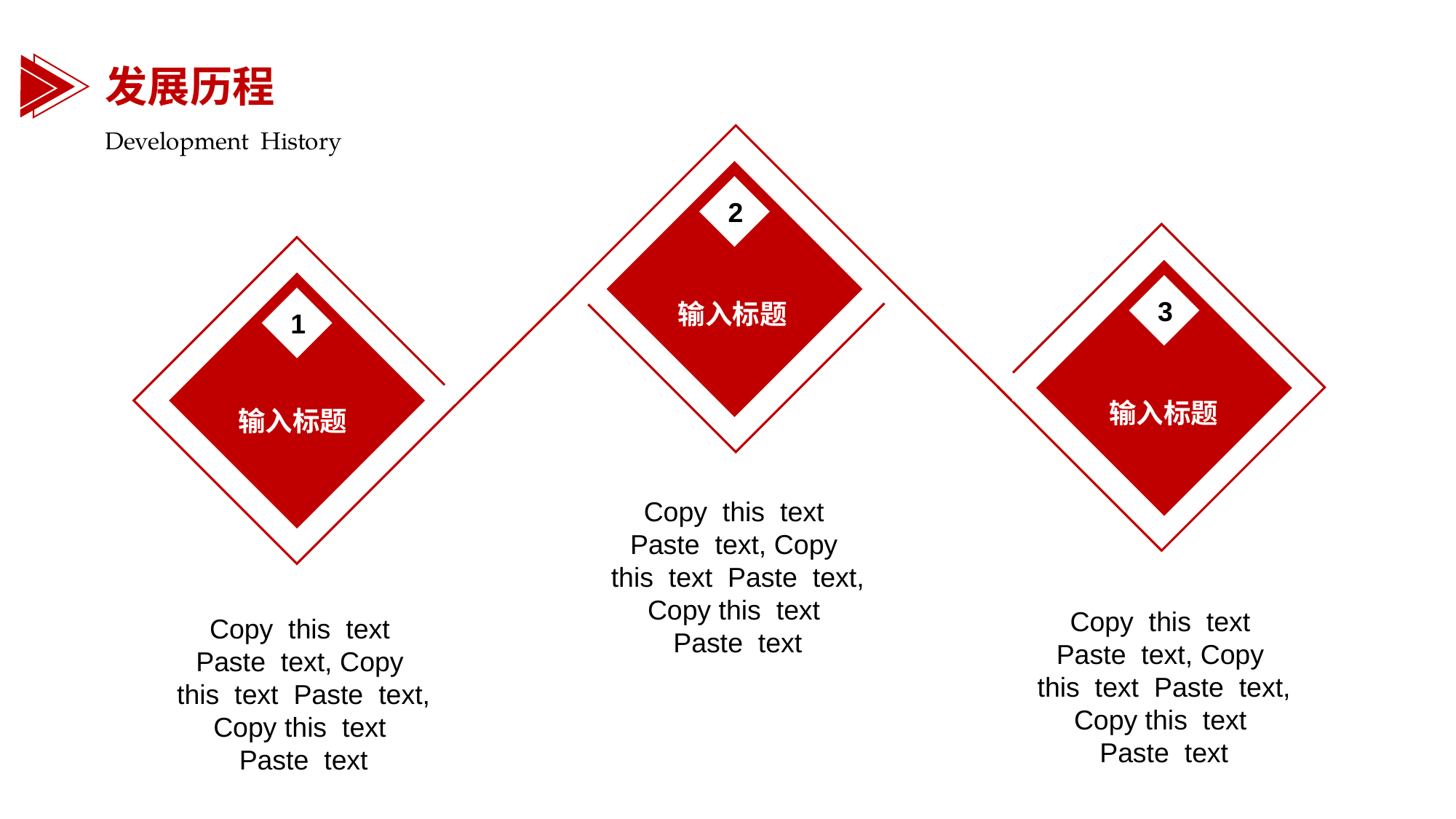

发展历程
Development  History

2

输入标题

3
1

输入标题
输入标题
Copy  this  text  Paste  text, Copy  this  text  Paste  text, Copy this  text  Paste  text
Copy  this  text  Paste  text, Copy  this  text  Paste  text, Copy this  text  Paste  text
Copy  this  text  Paste  text, Copy  this  text  Paste  text, Copy this  text  Paste  text